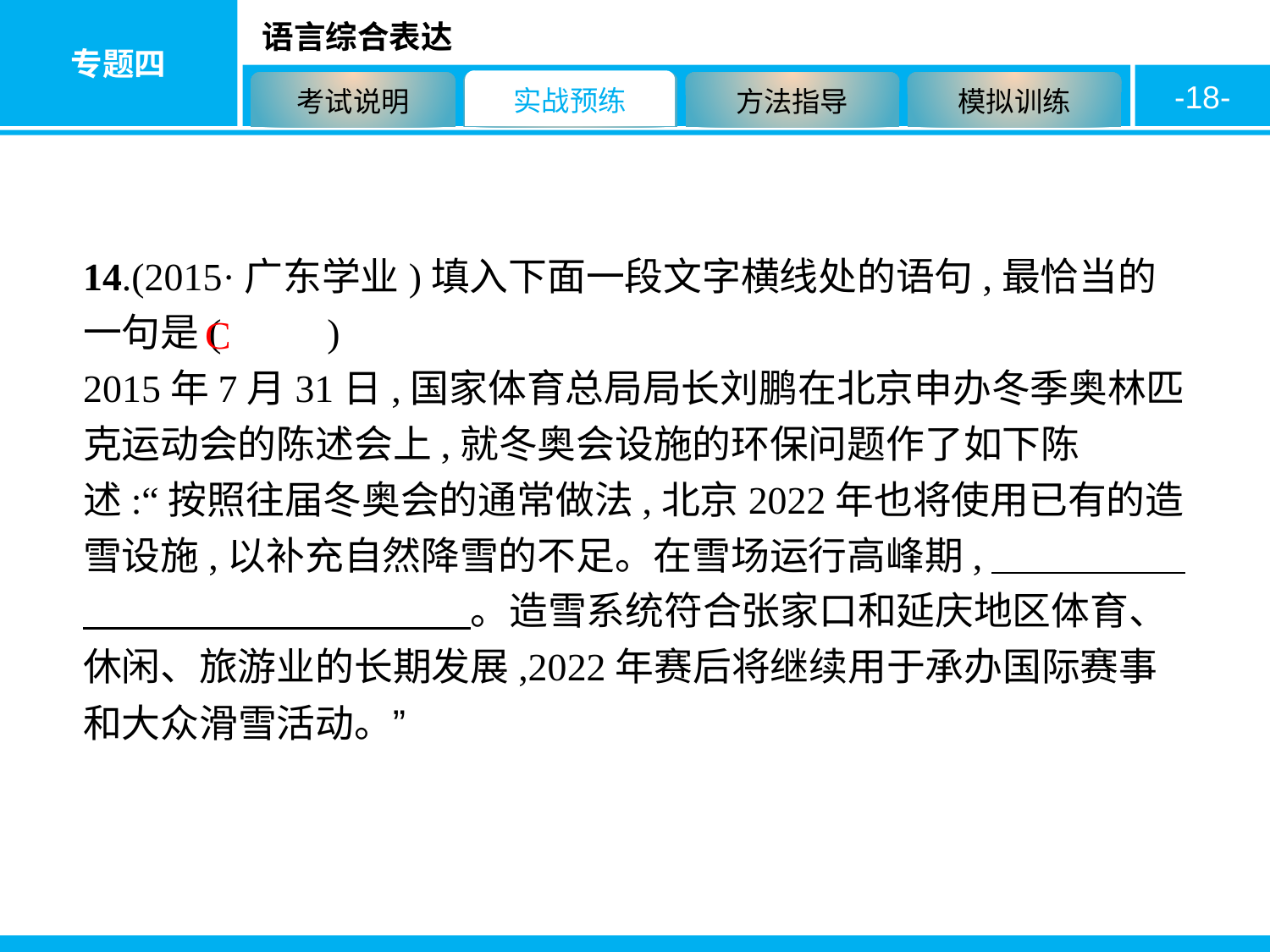

-18-
14.(2015·广东学业)填入下面一段文字横线处的语句,最恰当的一句是( 　　)
2015年7月31日,国家体育总局局长刘鹏在北京申办冬季奥林匹克运动会的陈述会上,就冬奥会设施的环保问题作了如下陈述:“按照往届冬奥会的通常做法,北京2022年也将使用已有的造雪设施,以补充自然降雪的不足。在雪场运行高峰期,　　　　　　　　　　　　　　　。造雪系统符合张家口和延庆地区体育、休闲、旅游业的长期发展,2022年赛后将继续用于承办国际赛事和大众滑雪活动。”
C